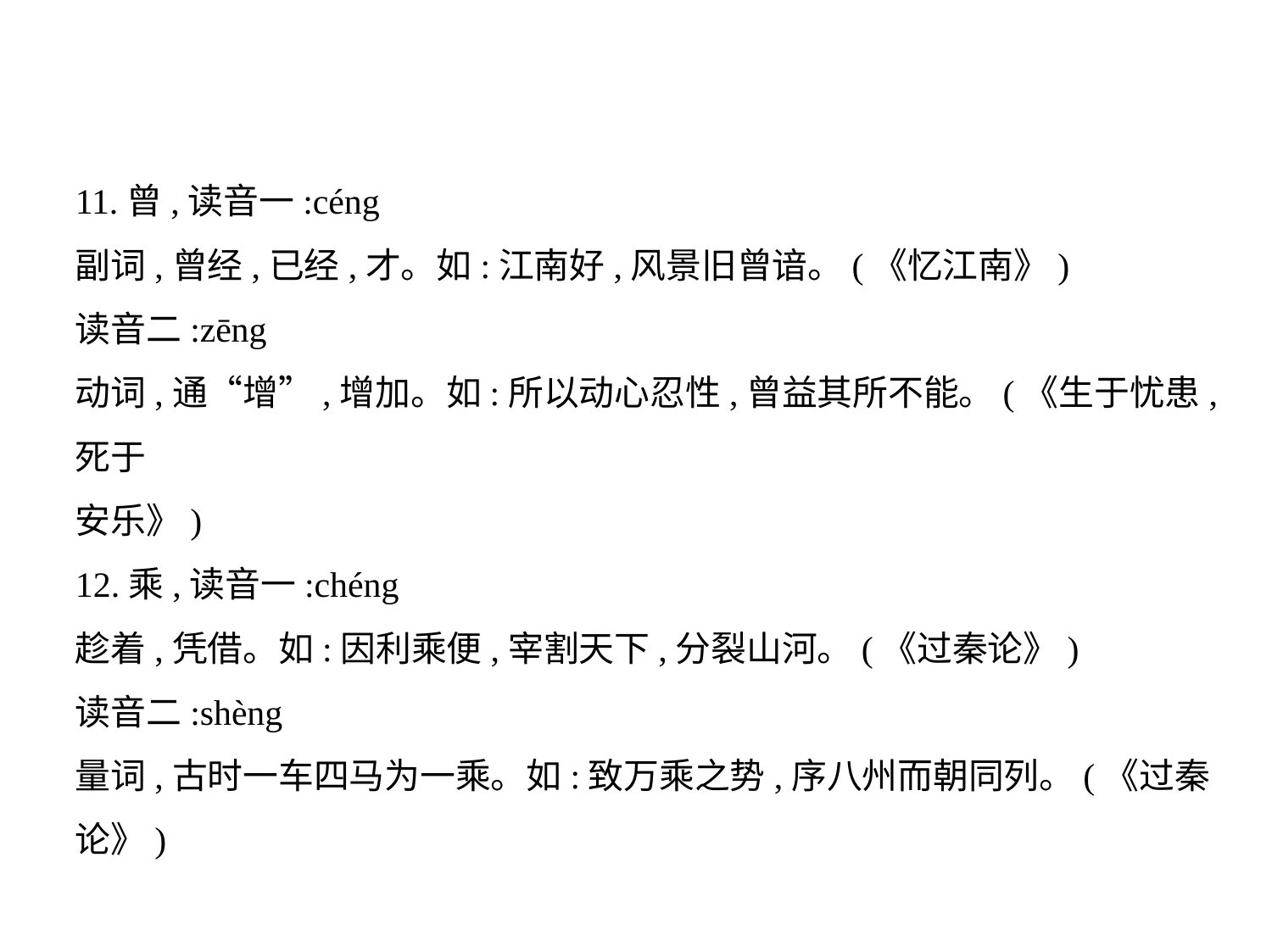

11.曾,读音一:céng
副词,曾经,已经,才。如:江南好,风景旧曾谙。(《忆江南》)
读音二:zēng
动词,通“增”,增加。如:所以动心忍性,曾益其所不能。(《生于忧患,死于
安乐》)
12.乘,读音一:chéng
趁着,凭借。如:因利乘便,宰割天下,分裂山河。(《过秦论》)
读音二:shèng
量词,古时一车四马为一乘。如:致万乘之势,序八州而朝同列。(《过秦
论》)